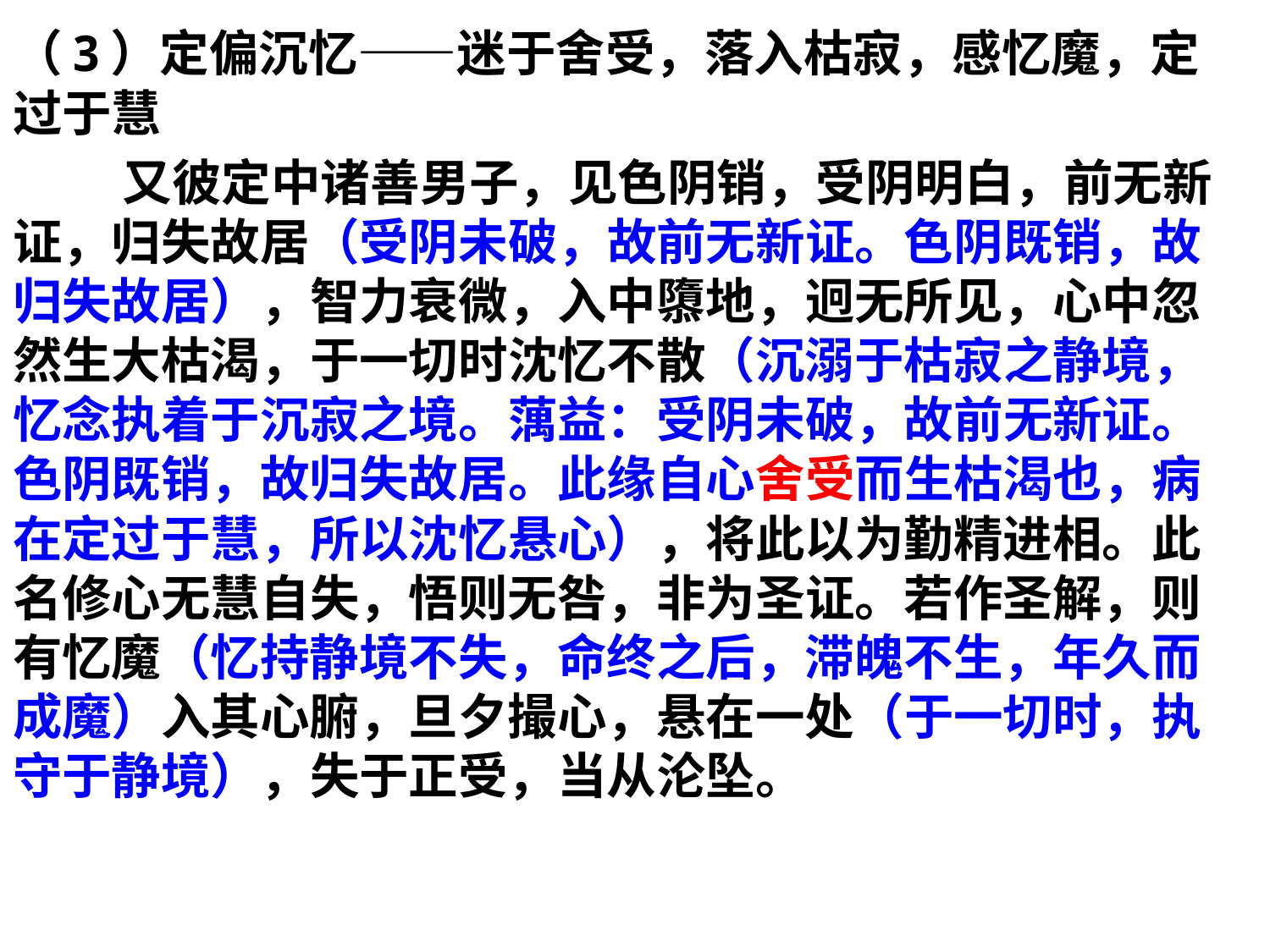

（3）定偏沉忆——迷于舍受，落入枯寂，感忆魔，定过于慧
         又彼定中诸善男子，见色阴销，受阴明白，前无新证，归失故居（受阴未破，故前无新证。色阴既销，故归失故居），智力衰微，入中隳地，迥无所见，心中忽然生大枯渴，于一切时沈忆不散（沉溺于枯寂之静境，忆念执着于沉寂之境。蕅益：受阴未破，故前无新证。色阴既销，故归失故居。此缘自心舍受而生枯渴也，病在定过于慧，所以沈忆悬心），将此以为勤精进相。此名修心无慧自失，悟则无咎，非为圣证。若作圣解，则有忆魔（忆持静境不失，命终之后，滞魄不生，年久而成魔）入其心腑，旦夕撮心，悬在一处（于一切时，执守于静境），失于正受，当从沦坠。